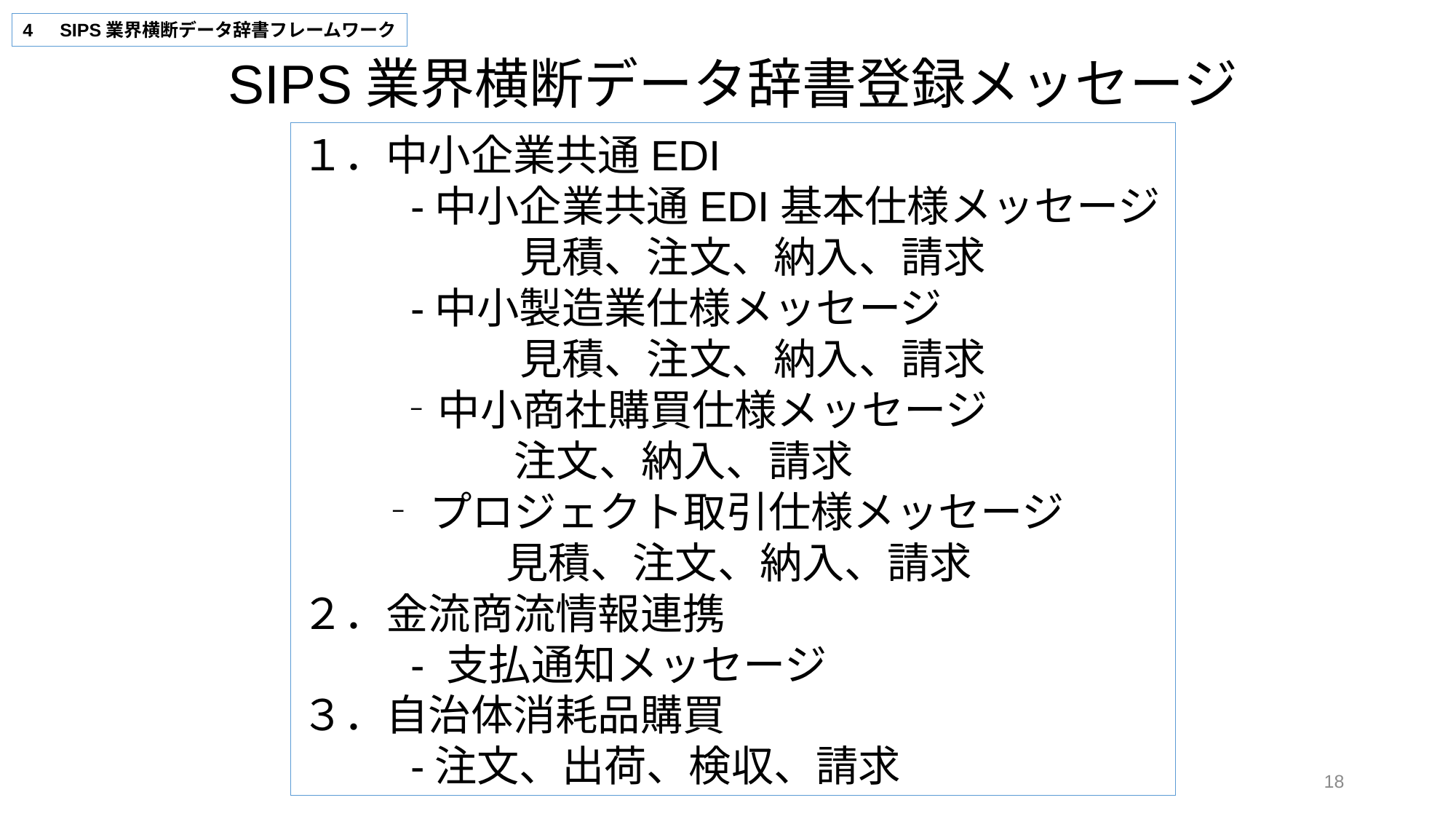

4　SIPS業界横断データ辞書フレームワーク
SIPS業界横断データ辞書登録メッセージ
１．中小企業共通EDI
	-中小企業共通EDI基本仕様メッセージ
		見積、注文、納入、請求
	-中小製造業仕様メッセージ
		見積、注文、納入、請求
　　 ‐中小商社購買仕様メッセージ
	　　  注文、納入、請求
        ‐プロジェクト取引仕様メッセージ
	         見積、注文、納入、請求
２．金流商流情報連携
	- 支払通知メッセージ
３．自治体消耗品購買
	-注文、出荷、検収、請求
18